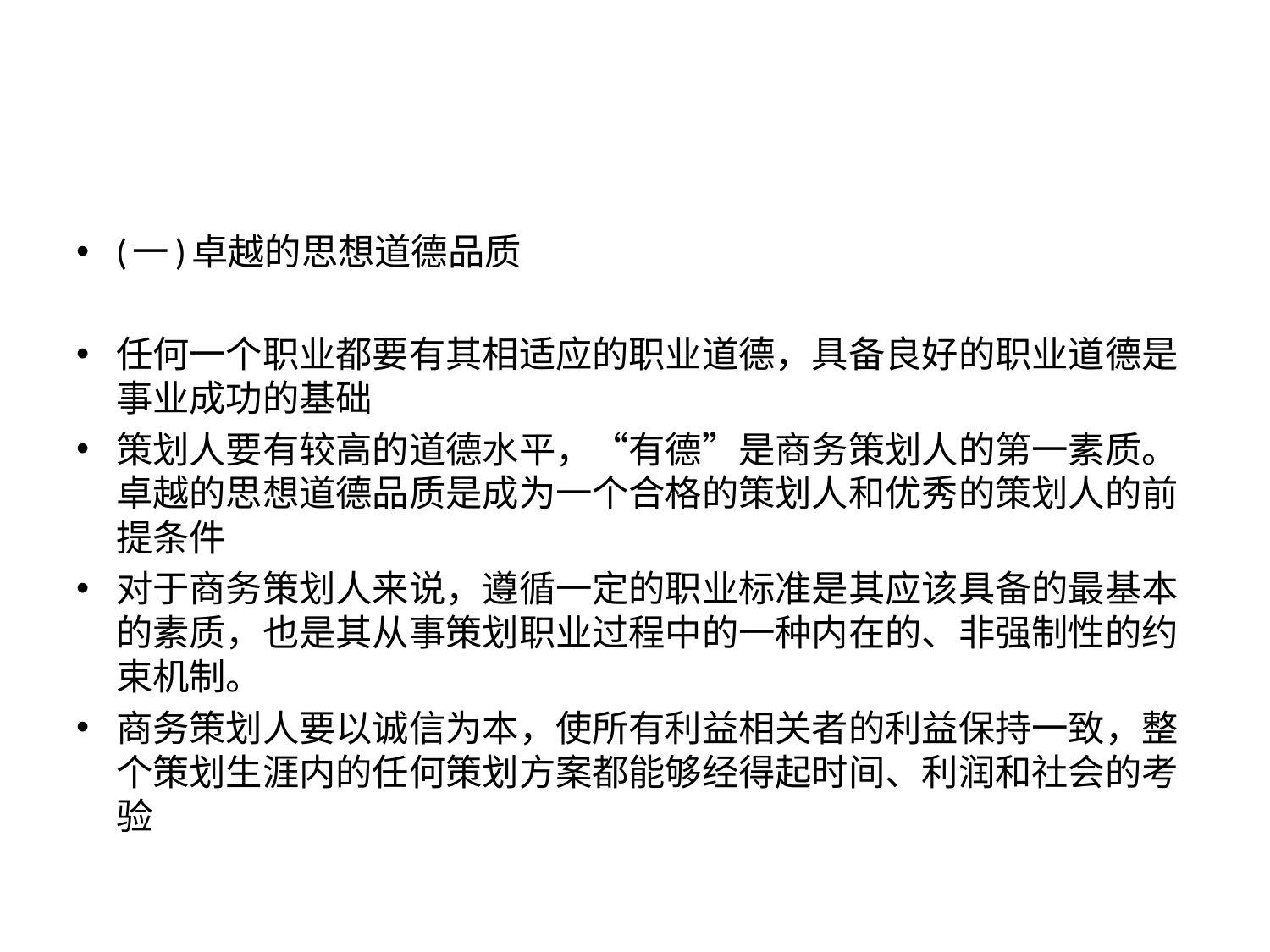

#
(一)卓越的思想道德品质

任何一个职业都要有其相适应的职业道德，具备良好的职业道德是事业成功的基础
策划人要有较高的道德水平，“有德”是商务策划人的第一素质。卓越的思想道德品质是成为一个合格的策划人和优秀的策划人的前提条件
对于商务策划人来说，遵循一定的职业标准是其应该具备的最基本的素质，也是其从事策划职业过程中的一种内在的、非强制性的约束机制。
商务策划人要以诚信为本，使所有利益相关者的利益保持一致，整个策划生涯内的任何策划方案都能够经得起时间、利润和社会的考验